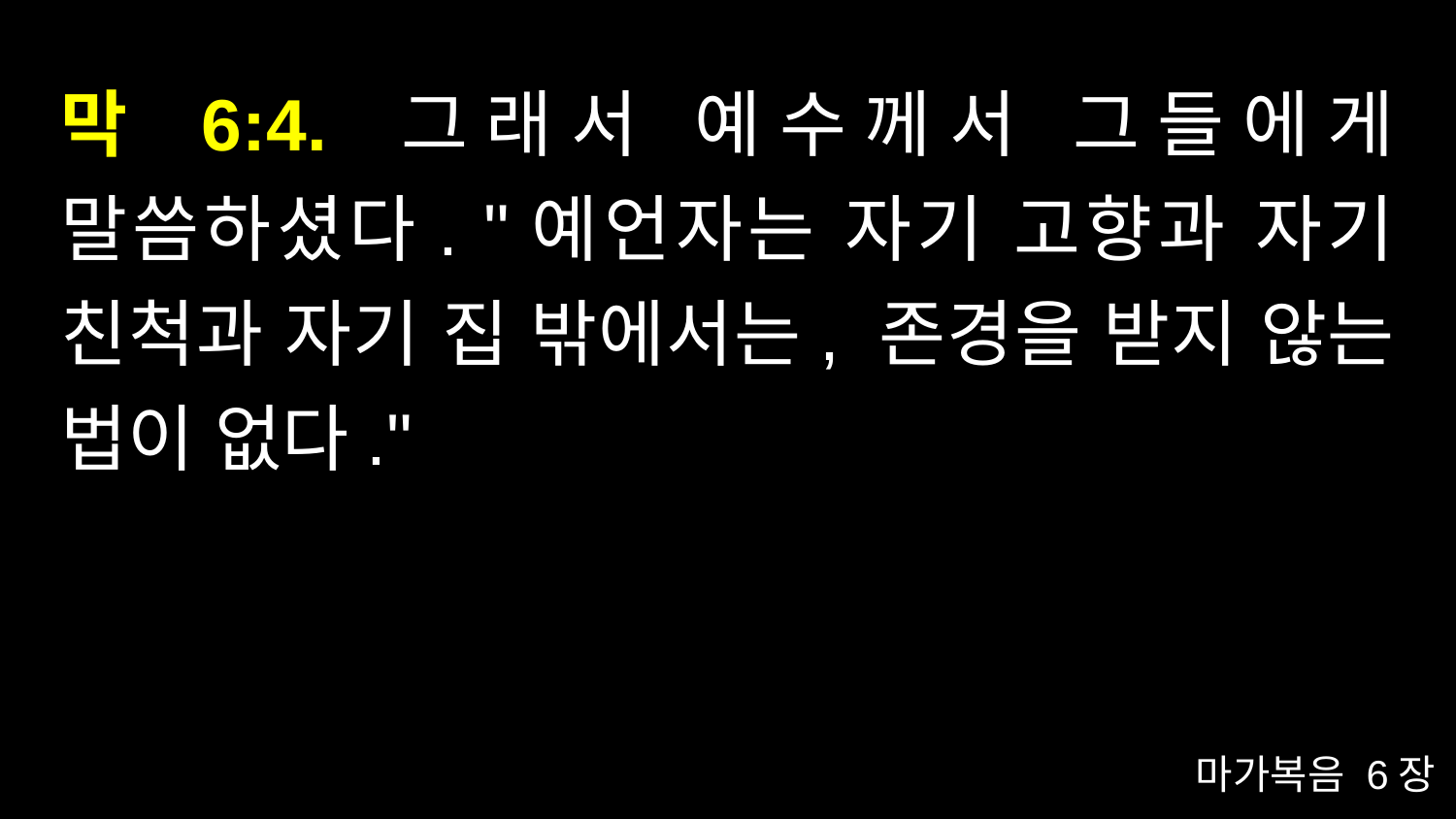

# 막 6:4. 그래서 예수께서 그들에게 말씀하셨다. "예언자는 자기 고향과 자기 친척과 자기 집 밖에서는, 존경을 받지 않는 법이 없다."
마가복음 6장